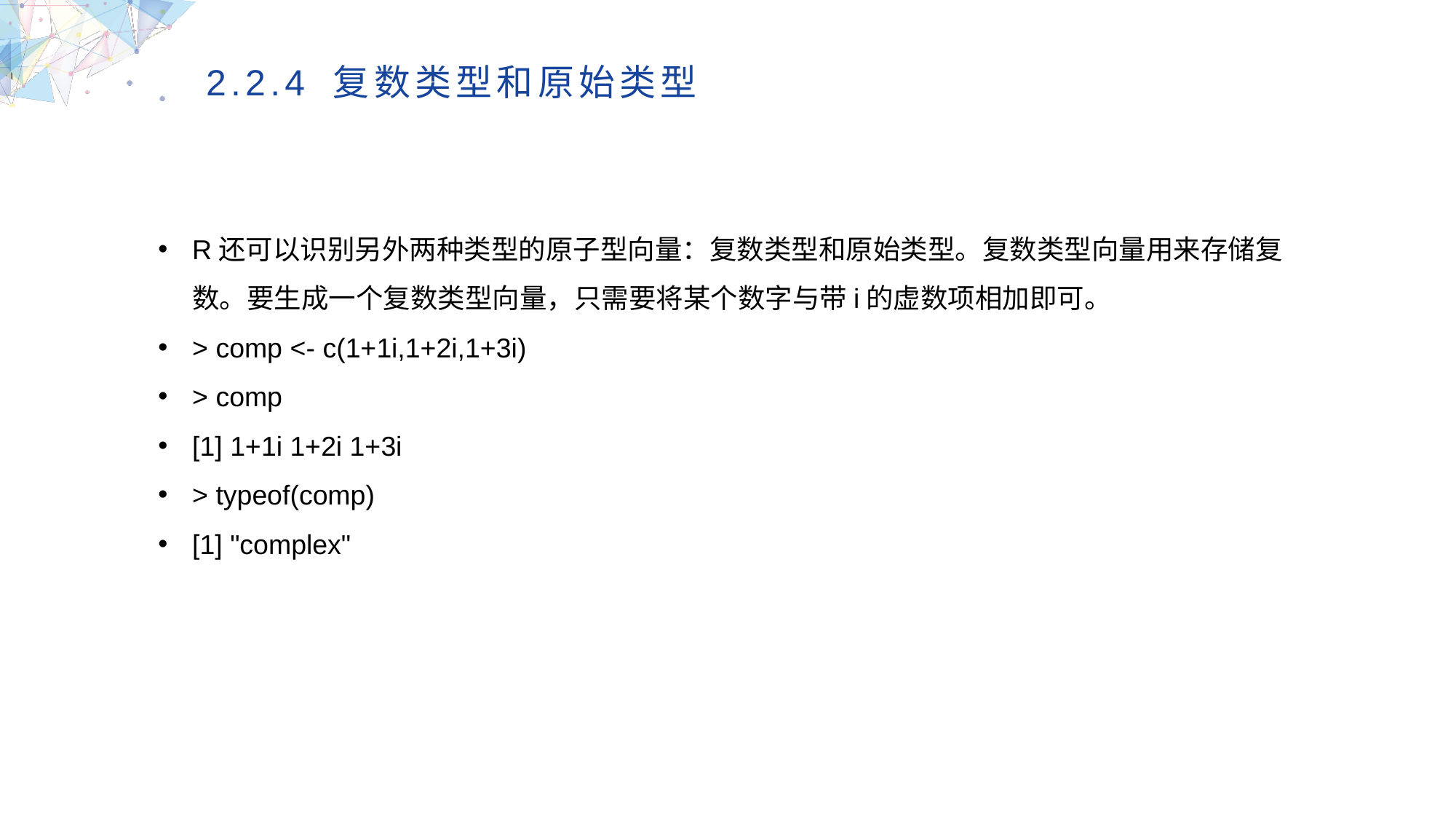

2.2.4 复数类型和原始类型
R还可以识别另外两种类型的原子型向量：复数类型和原始类型。复数类型向量用来存储复数。要生成一个复数类型向量，只需要将某个数字与带i的虚数项相加即可。
> comp <- c(1+1i,1+2i,1+3i)
> comp
[1] 1+1i 1+2i 1+3i
> typeof(comp)
[1] "complex"

MULTIPURPOSE PRESENTATION TEMPLATE | UNIQUE DESIGN
Welcome Message
Please replace text, click add relevant headline, modify the text content, also can copy your content to this directly. Please replace text, click add relevant headline, modify the text content, also can copy your content to this directly.